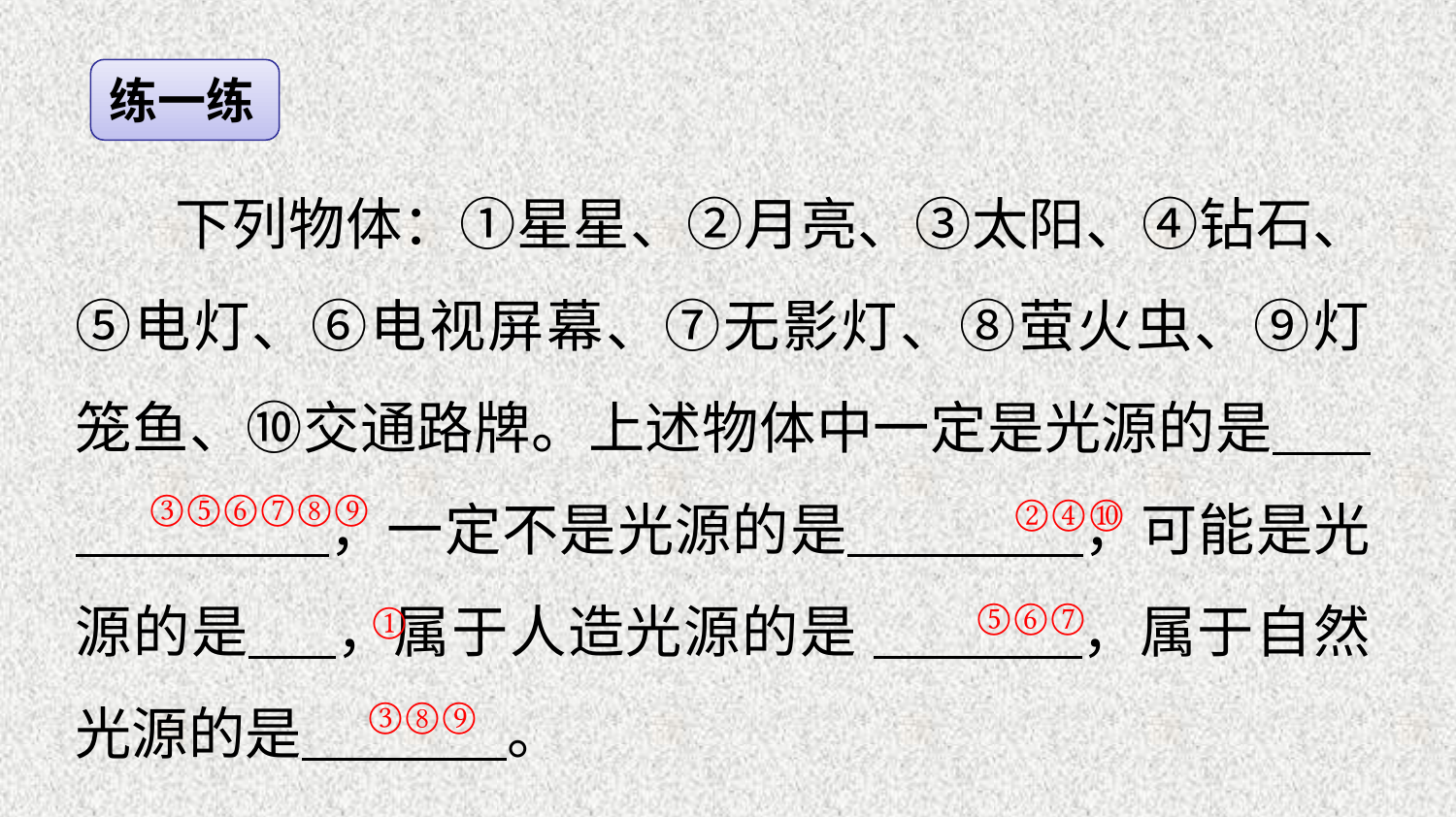

练一练
   下列物体：①星星、②月亮、③太阳、④钻石、⑤电灯、⑥电视屏幕、⑦无影灯、⑧萤火虫、⑨灯笼鱼、⑩交通路牌。上述物体中一定是光源的是                      ，一定不是光源的是              ，可能是光源的是     ，属于人造光源的是             ，属于自然光源的是             。
③⑤⑥⑦⑧⑨
②④⑩
⑤⑥⑦
①
③⑧⑨